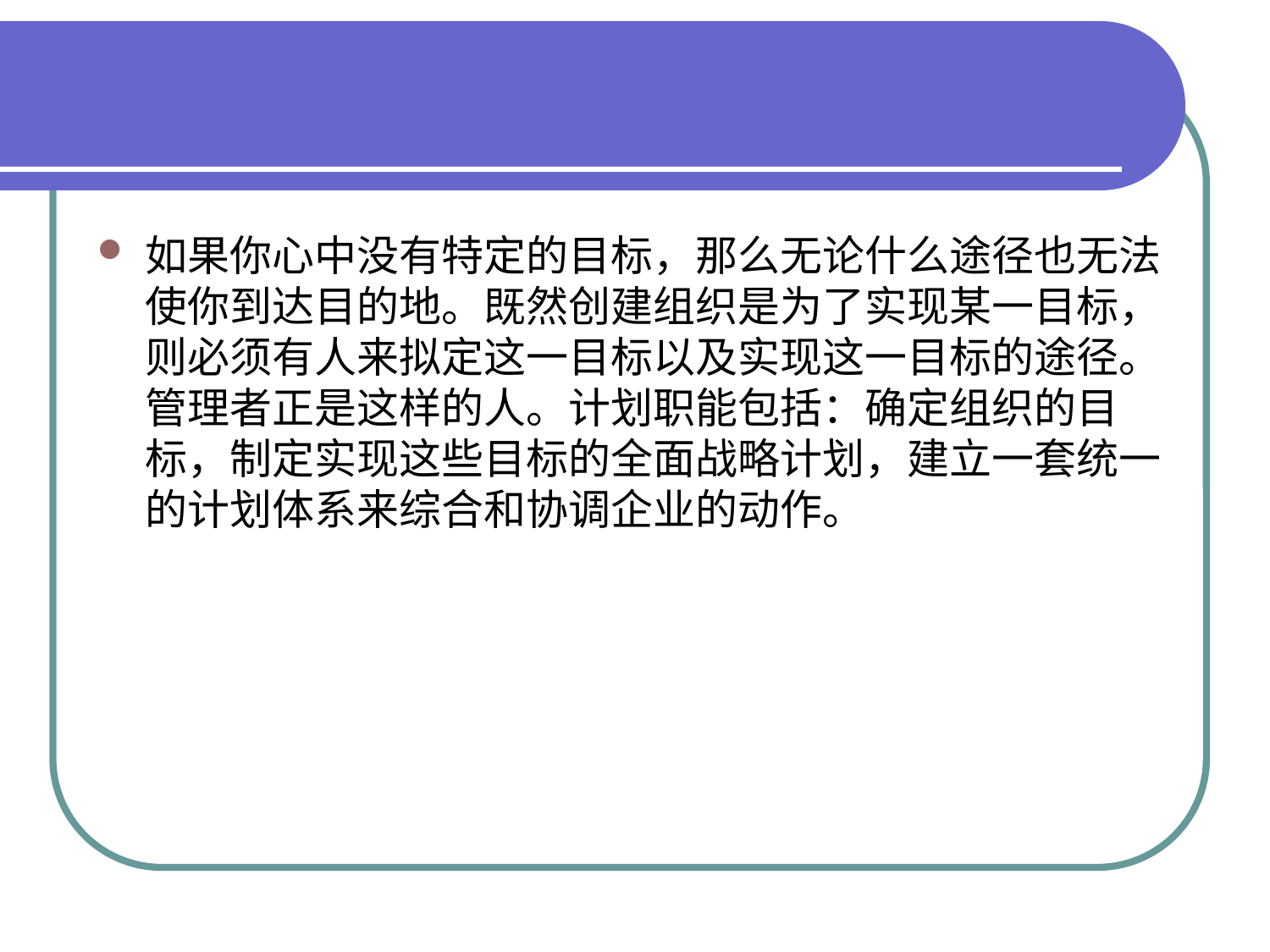

如果你心中没有特定的目标，那么无论什么途径也无法使你到达目的地。既然创建组织是为了实现某一目标，则必须有人来拟定这一目标以及实现这一目标的途径。管理者正是这样的人。计划职能包括：确定组织的目标，制定实现这些目标的全面战略计划，建立一套统一的计划体系来综合和协调企业的动作。